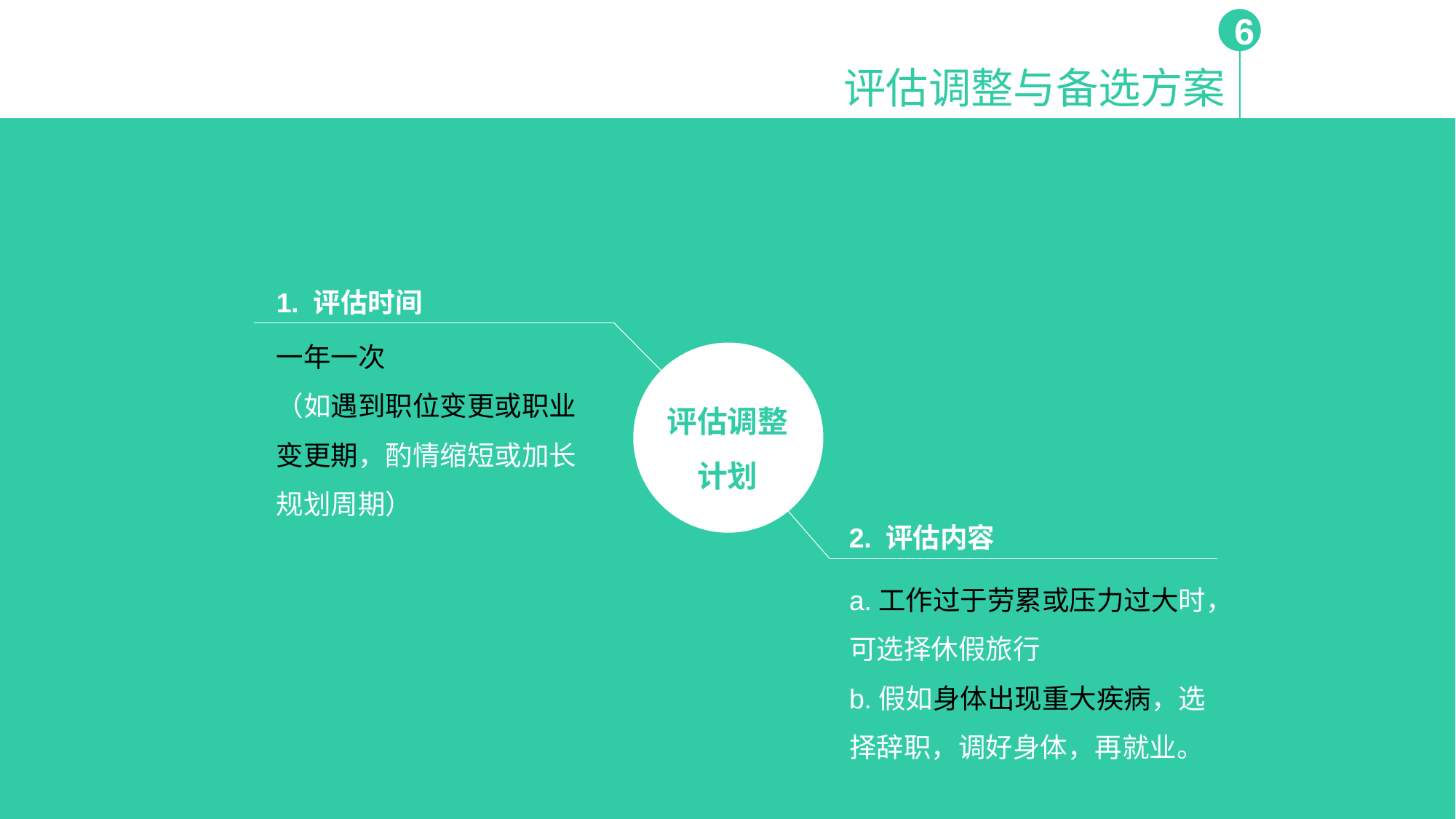

6
评估调整与备选方案
1. 评估时间
一年一次
（如遇到职位变更或职业变更期，酌情缩短或加长规划周期）

评估调整
计划
评估调整
计划
2. 评估内容
a.工作过于劳累或压力过大时，可选择休假旅行
b.假如身体出现重大疾病，选择辞职，调好身体，再就业。